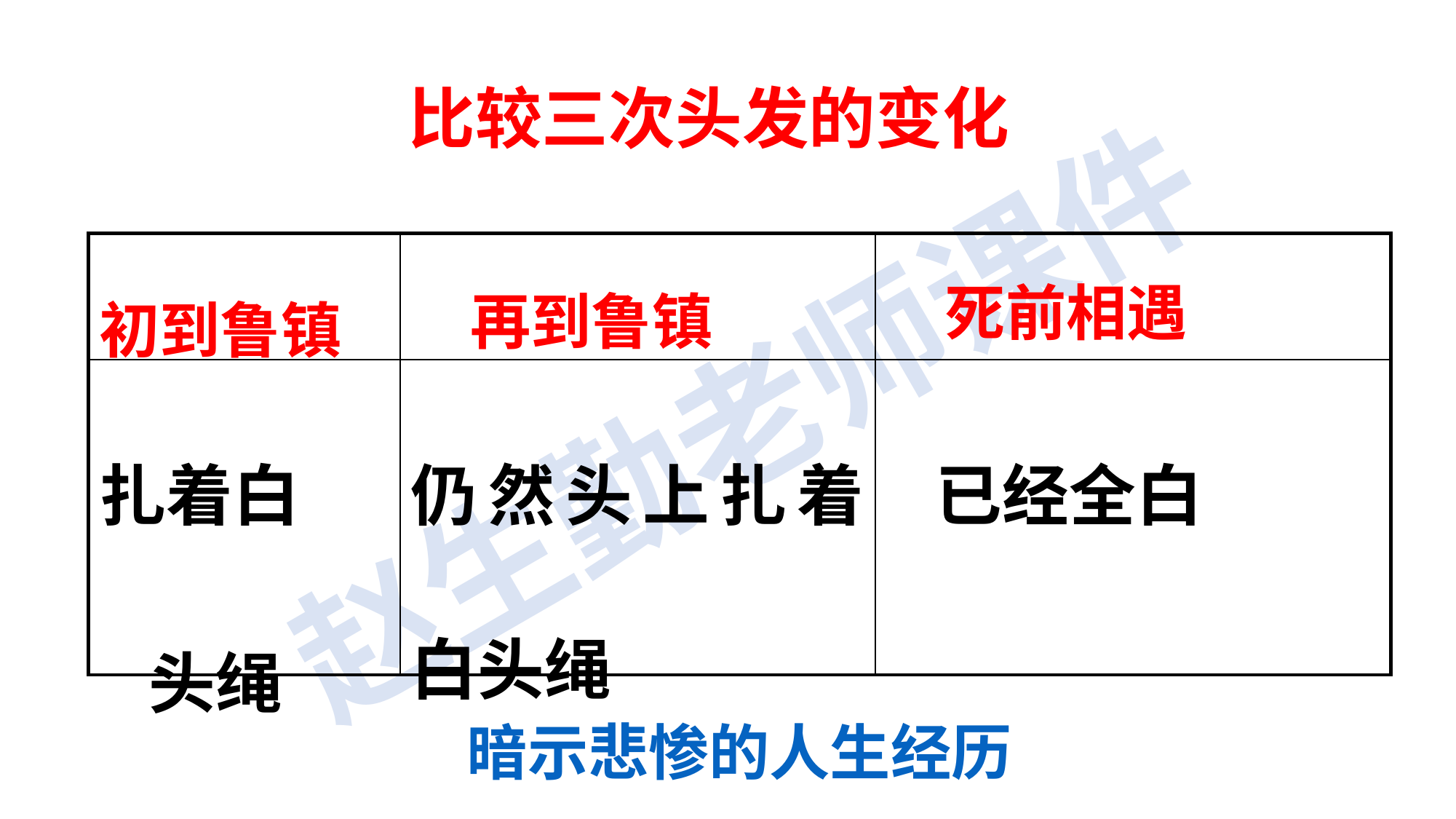

比较三次头发的变化
| 初到鲁镇 | 再到鲁镇 | 死前相遇 |
| --- | --- | --- |
| 扎着白 头绳 | 仍然头上扎着白头绳 | 已经全白 |
暗示悲惨的人生经历